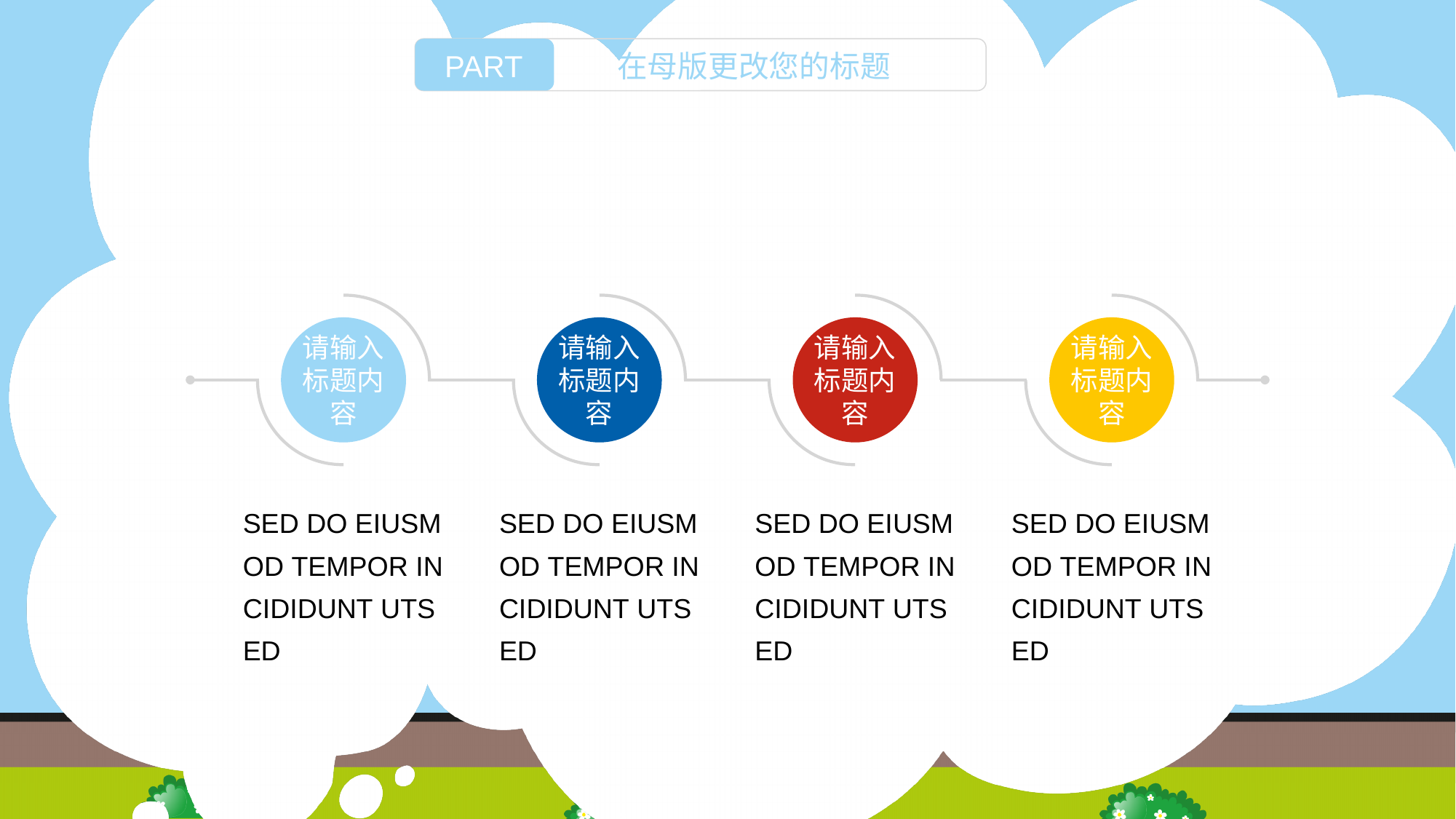

请输入标题内容
请输入标题内容
请输入标题内容
请输入标题内容

SED DO EIUSMOD TEMPOR INCIDIDUNT UTSED
SED DO EIUSMOD TEMPOR INCIDIDUNT UTSED
SED DO EIUSMOD TEMPOR INCIDIDUNT UTSED
SED DO EIUSMOD TEMPOR INCIDIDUNT UTSED